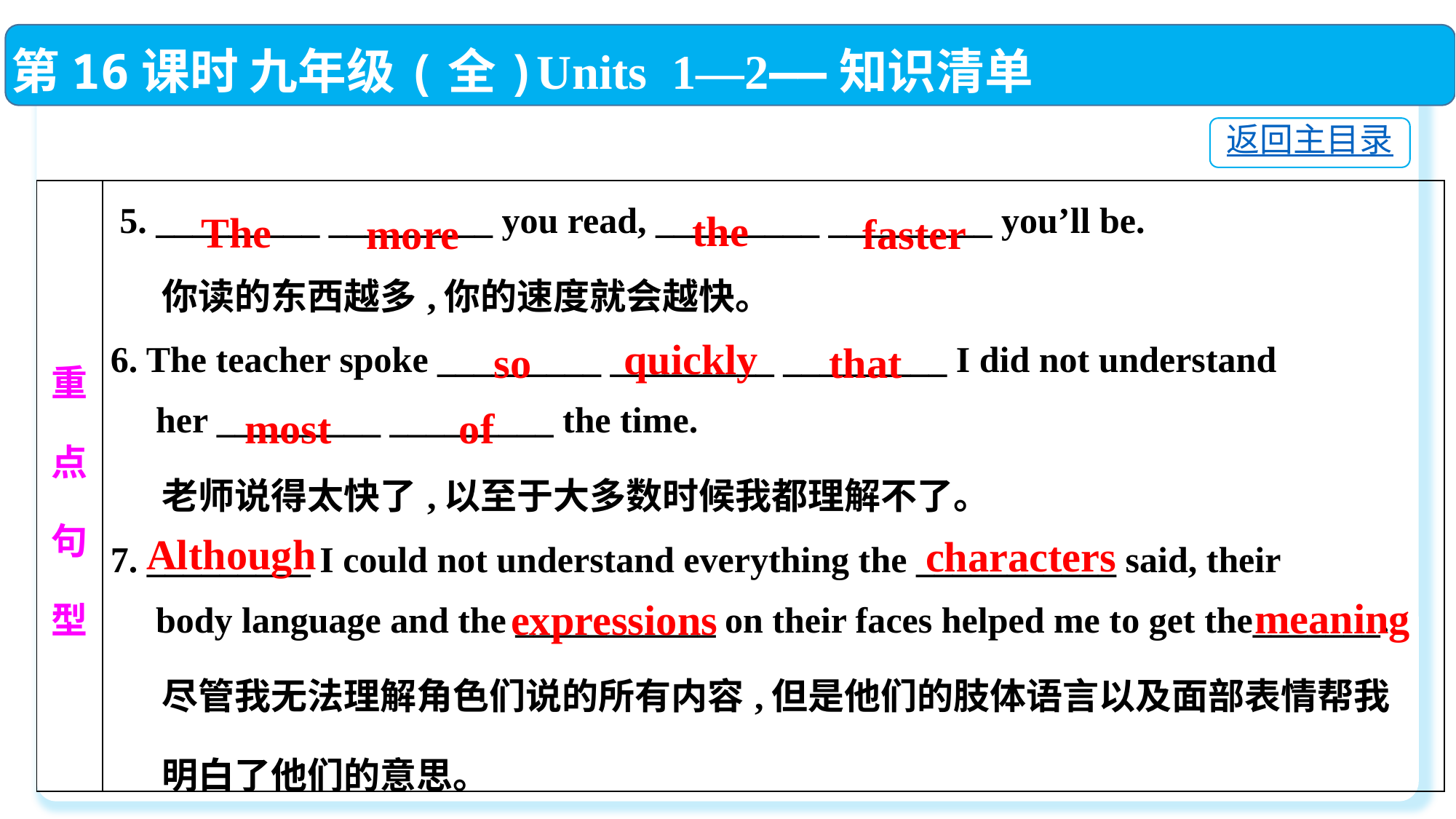

第16课时 九年级(全)Units  1—2——知识清单

返回主目录
| 重点 句型 | 5. \_\_\_\_\_\_\_\_\_ \_\_\_\_\_\_\_\_\_ you read, \_\_\_\_\_\_\_\_\_ \_\_\_\_\_\_\_\_\_ you’ll be. 你读的东西越多,你的速度就会越快。 6. The teacher spoke \_\_\_\_\_\_\_\_\_ \_\_\_\_\_\_\_\_\_ \_\_\_\_\_\_\_\_\_ I did not understand her \_\_\_\_\_\_\_\_\_ \_\_\_\_\_\_\_\_\_ the time. 老师说得太快了,以至于大多数时候我都理解不了。 7. \_\_\_\_\_\_\_\_\_ I could not understand everything the \_\_\_\_\_\_\_\_\_\_\_ said, their body language and the \_\_\_\_\_\_\_\_\_\_\_ on their faces helped me to get the\_\_\_\_\_\_\_. 尽管我无法理解角色们说的所有内容,但是他们的肢体语言以及面部表情帮我 明白了他们的意思。 |
| --- | --- |
the
The
more
faster
quickly
so
that
most
of
Although
characters
meaning
expressions